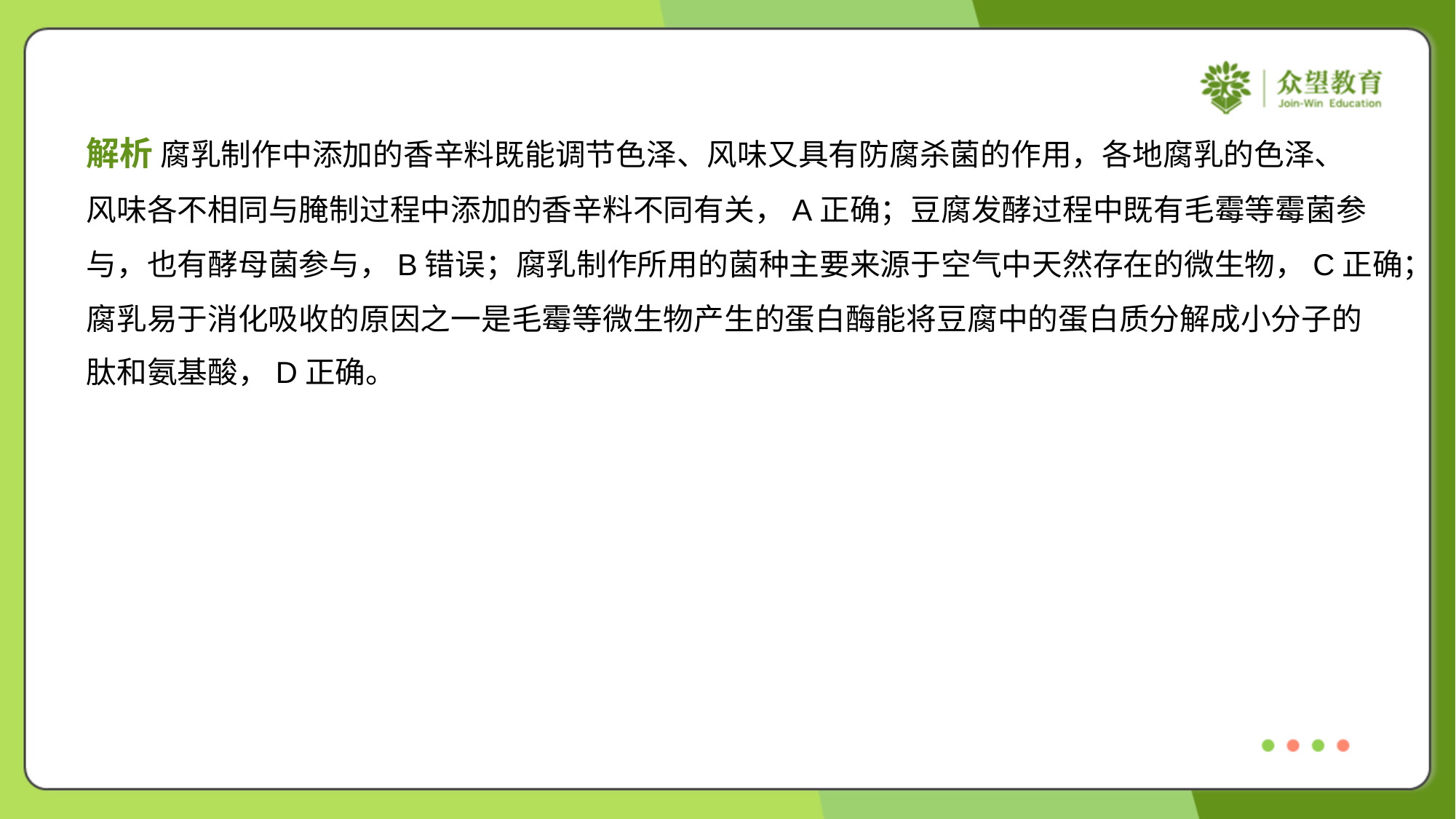

解析 腐乳制作中添加的香辛料既能调节色泽、风味又具有防腐杀菌的作用，各地腐乳的色泽、
风味各不相同与腌制过程中添加的香辛料不同有关，A正确；豆腐发酵过程中既有毛霉等霉菌参
与，也有酵母菌参与，B错误；腐乳制作所用的菌种主要来源于空气中天然存在的微生物，C正确；
腐乳易于消化吸收的原因之一是毛霉等微生物产生的蛋白酶能将豆腐中的蛋白质分解成小分子的
肽和氨基酸，D正确。